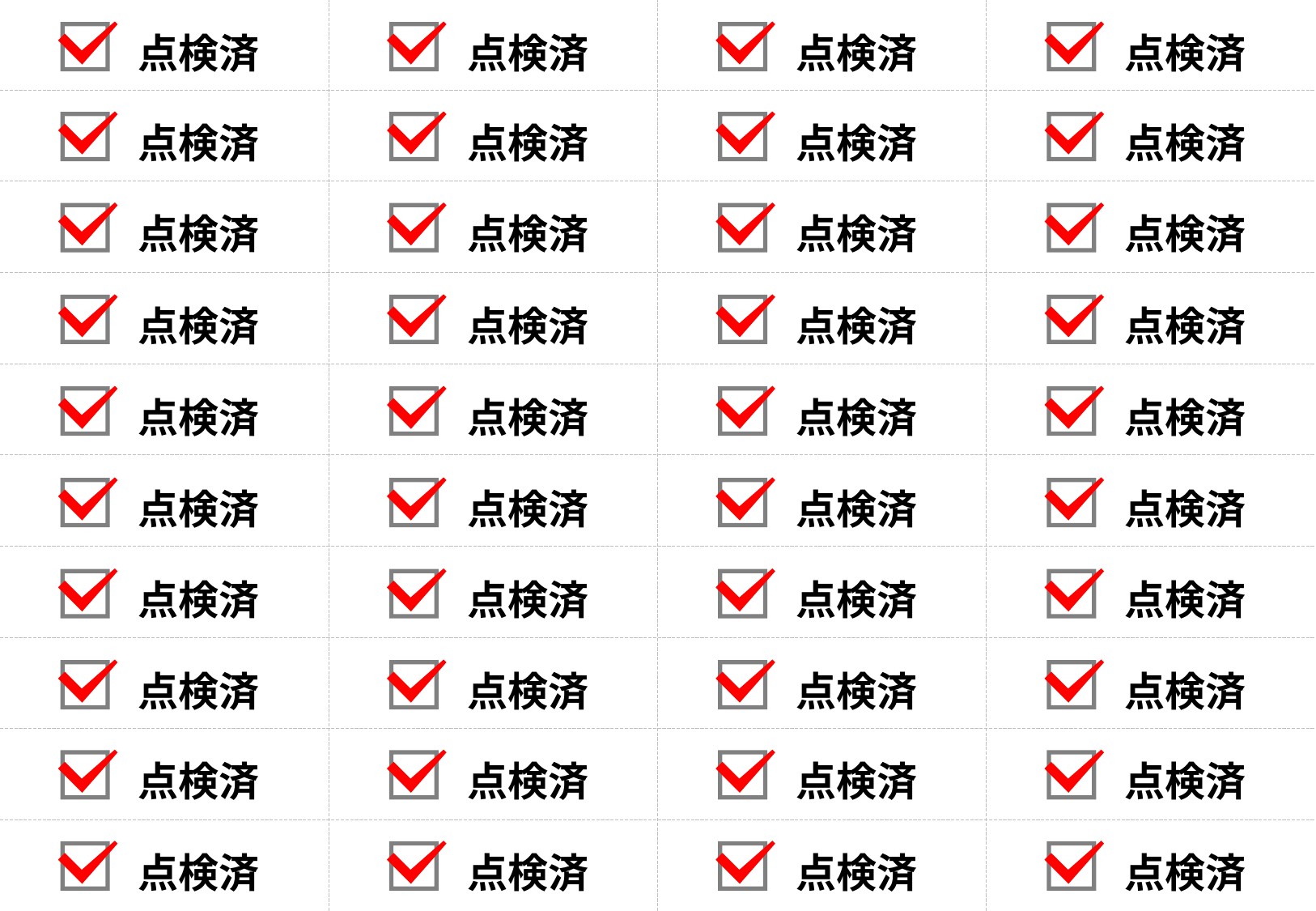

点検済
点検済
点検済
点検済

点検済
点検済
点検済
点検済

点検済
点検済
点検済
点検済

点検済
点検済
点検済
点検済

点検済
点検済
点検済
点検済

点検済
点検済
点検済
点検済

点検済
点検済
点検済
点検済

点検済
点検済
点検済
点検済

点検済
点検済
点検済
点検済

点検済
点検済
点検済
点検済